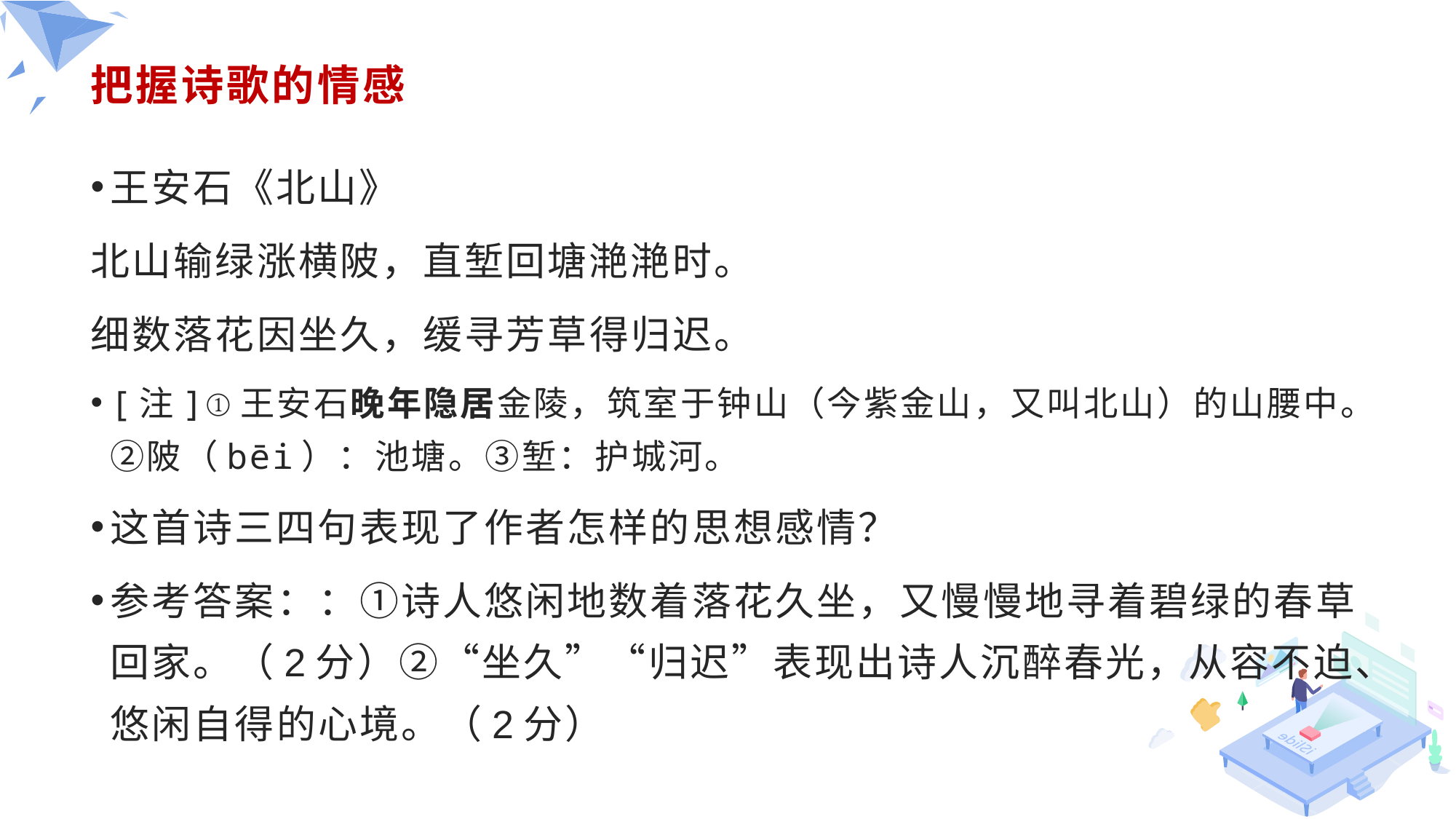

# 把握诗歌的情感
王安石《北山》
北山输绿涨横陂，直堑回塘滟滟时。
细数落花因坐久，缓寻芳草得归迟。
[注]①王安石晚年隐居金陵，筑室于钟山（今紫金山，又叫北山）的山腰中。②陂（bēi）：池塘。③堑：护城河。
这首诗三四句表现了作者怎样的思想感情？
参考答案：：①诗人悠闲地数着落花久坐，又慢慢地寻着碧绿的春草回家。（2分）②“坐久”“归迟”表现出诗人沉醉春光，从容不迫、悠闲自得的心境。（2分）